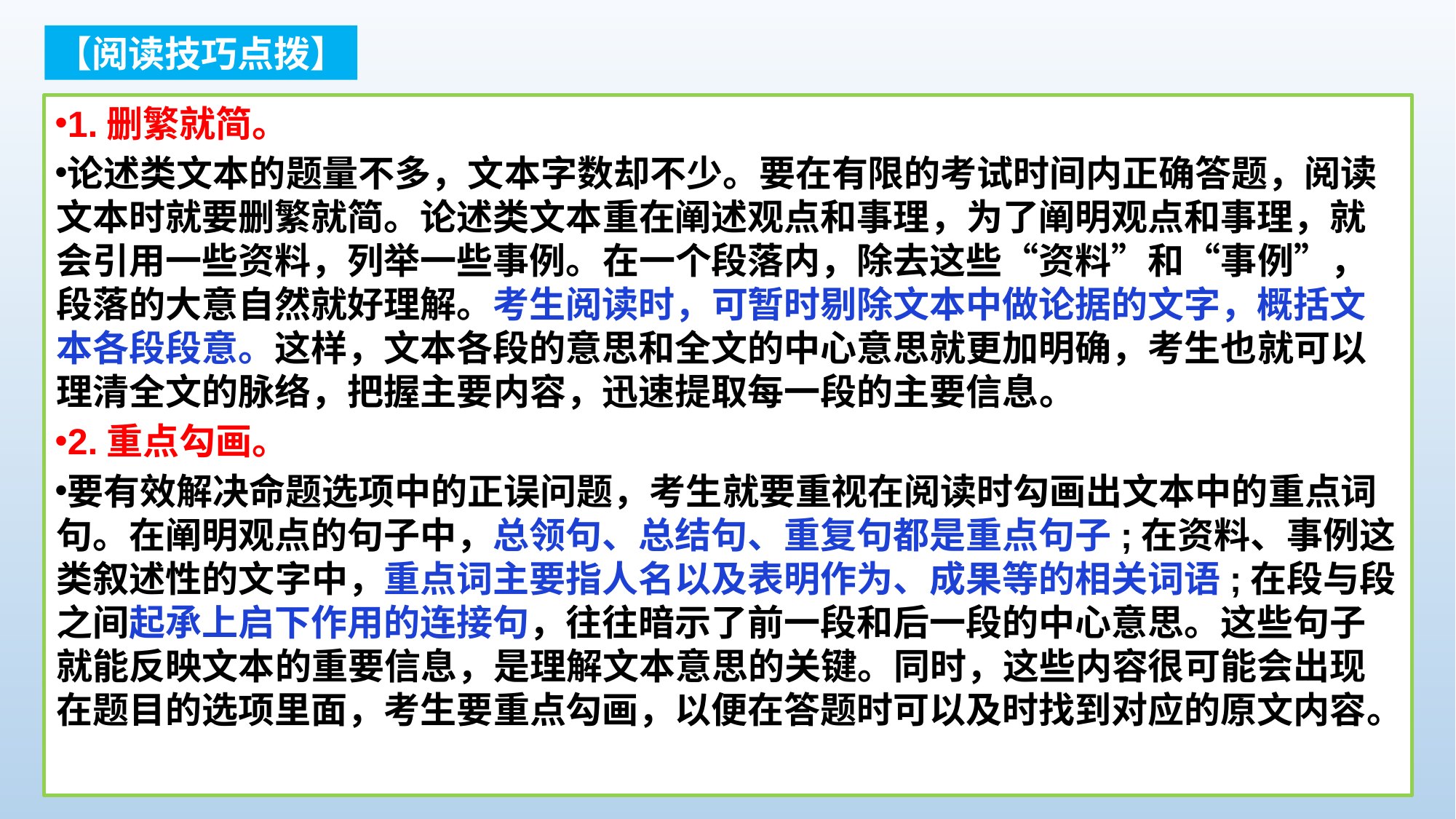

【阅读技巧点拨】
1.删繁就简。
论述类文本的题量不多，文本字数却不少。要在有限的考试时间内正确答题，阅读文本时就要删繁就简。论述类文本重在阐述观点和事理，为了阐明观点和事理，就会引用一些资料，列举一些事例。在一个段落内，除去这些“资料”和“事例”，段落的大意自然就好理解。考生阅读时，可暂时剔除文本中做论据的文字，概括文本各段段意。这样，文本各段的意思和全文的中心意思就更加明确，考生也就可以理清全文的脉络，把握主要内容，迅速提取每一段的主要信息。
2.重点勾画。
要有效解决命题选项中的正误问题，考生就要重视在阅读时勾画出文本中的重点词句。在阐明观点的句子中，总领句、总结句、重复句都是重点句子;在资料、事例这类叙述性的文字中，重点词主要指人名以及表明作为、成果等的相关词语;在段与段之间起承上启下作用的连接句，往往暗示了前一段和后一段的中心意思。这些句子就能反映文本的重要信息，是理解文本意思的关键。同时，这些内容很可能会出现在题目的选项里面，考生要重点勾画，以便在答题时可以及时找到对应的原文内容。